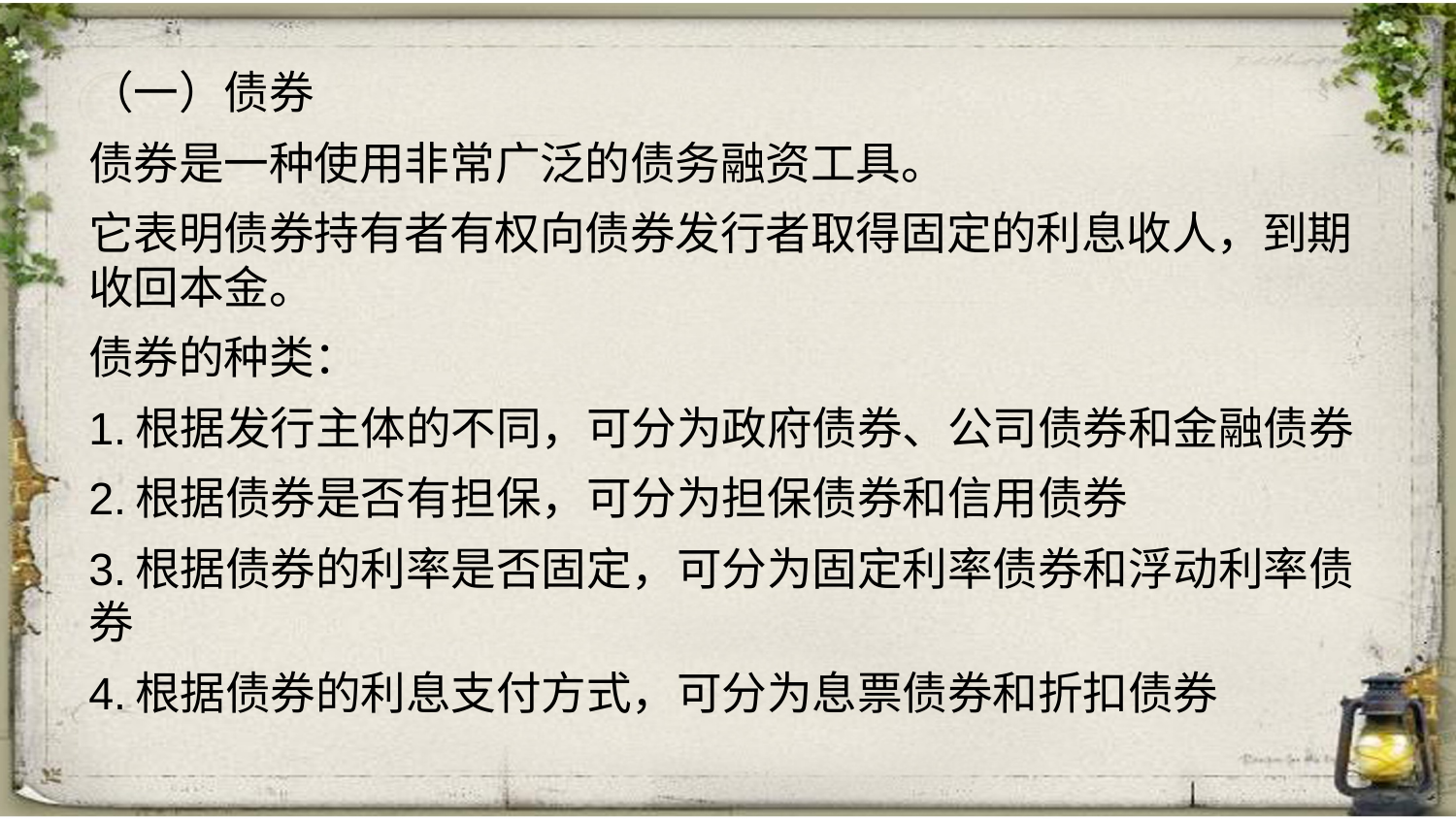

（一）债券
债券是一种使用非常广泛的债务融资工具。
它表明债券持有者有权向债券发行者取得固定的利息收人，到期收回本金。
债券的种类：
1.根据发行主体的不同，可分为政府债券、公司债券和金融债券
2.根据债券是否有担保，可分为担保债券和信用债券
3.根据债券的利率是否固定，可分为固定利率债券和浮动利率债券
4.根据债券的利息支付方式，可分为息票债券和折扣债券